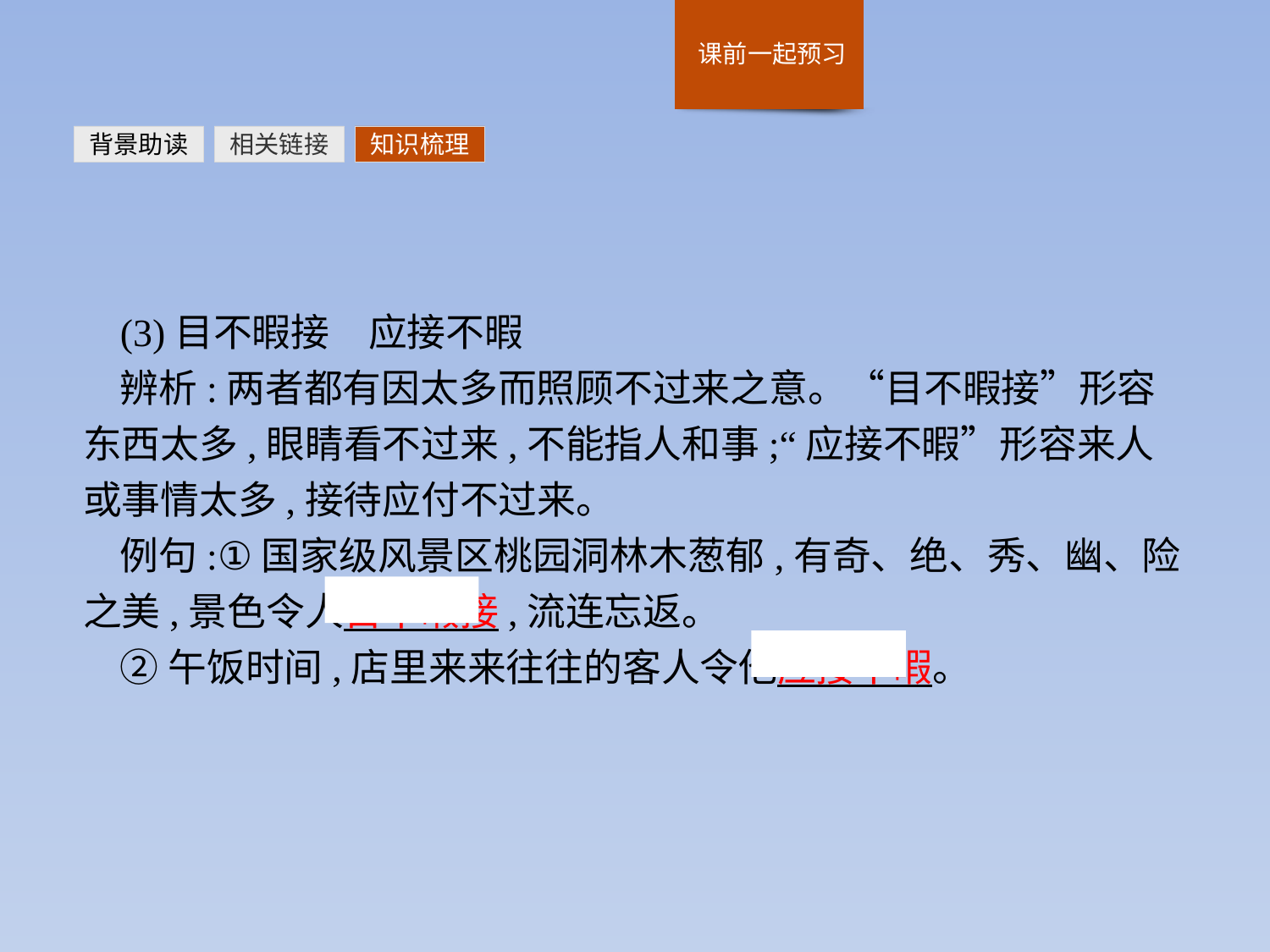

背景助读
相关链接
知识梳理
(3)目不暇接　应接不暇
辨析:两者都有因太多而照顾不过来之意。“目不暇接”形容东西太多,眼睛看不过来,不能指人和事;“应接不暇”形容来人或事情太多,接待应付不过来。
例句:①国家级风景区桃园洞林木葱郁,有奇、绝、秀、幽、险之美,景色令人目不暇接,流连忘返。
②午饭时间,店里来来往往的客人令他应接不暇。